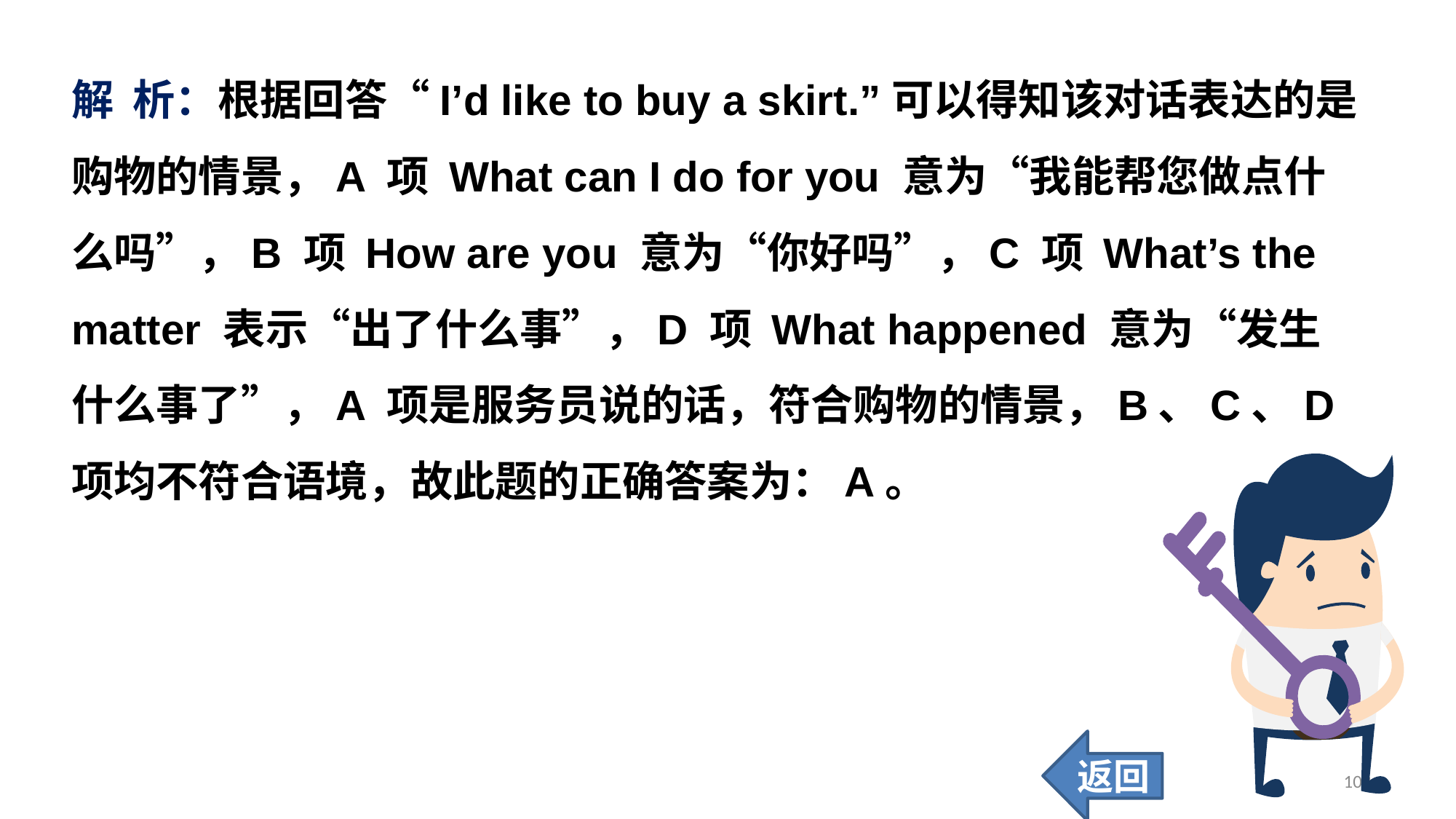

解  析：根据回答“I’d like to buy a skirt.”可以得知该对话表达的是购物的情景，A 项 What can I do for you 意为“我能帮您做点什么吗”，B 项 How are you 意为“你好吗”，C 项 What’s the matter 表示“出了什么事”，D 项 What happened 意为“发生什么事了”，A 项是服务员说的话，符合购物的情景，B、C、D 项均不符合语境，故此题的正确答案为：A。

返回
103